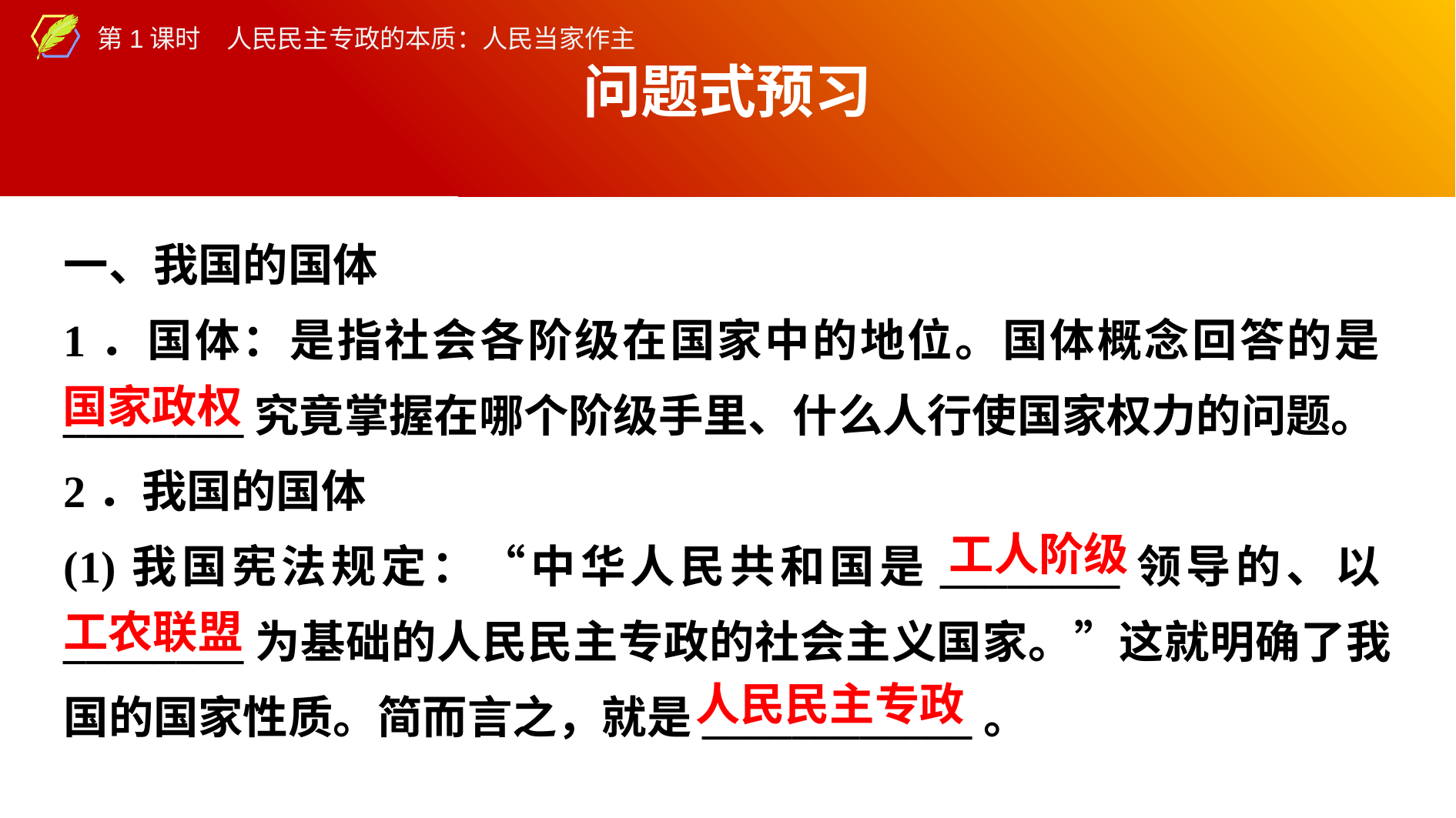

问题式预习
一、我国的国体
1．国体：是指社会各阶级在国家中的地位。国体概念回答的是________究竟掌握在哪个阶级手里、什么人行使国家权力的问题。
2．我国的国体
(1)我国宪法规定：“中华人民共和国是________领导的、以________为基础的人民民主专政的社会主义国家。”这就明确了我国的国家性质。简而言之，就是____________。
国家政权
工人阶级
工农联盟
人民民主专政